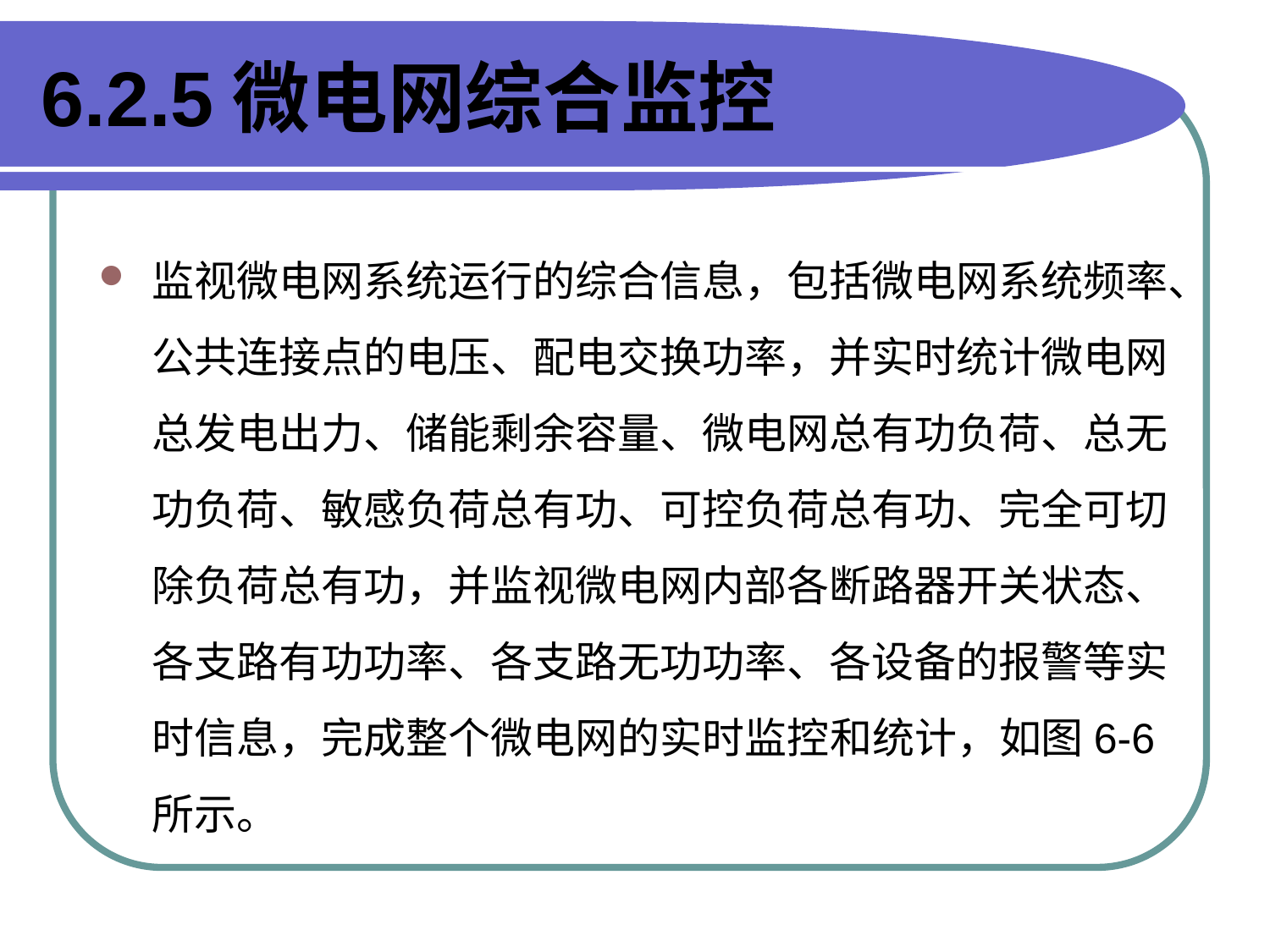

# 6.2.5微电网综合监控
监视微电网系统运行的综合信息，包括微电网系统频率、公共连接点的电压、配电交换功率，并实时统计微电网总发电出力、储能剩余容量、微电网总有功负荷、总无功负荷、敏感负荷总有功、可控负荷总有功、完全可切除负荷总有功，并监视微电网内部各断路器开关状态、各支路有功功率、各支路无功功率、各设备的报警等实时信息，完成整个微电网的实时监控和统计，如图6-6所示。

110